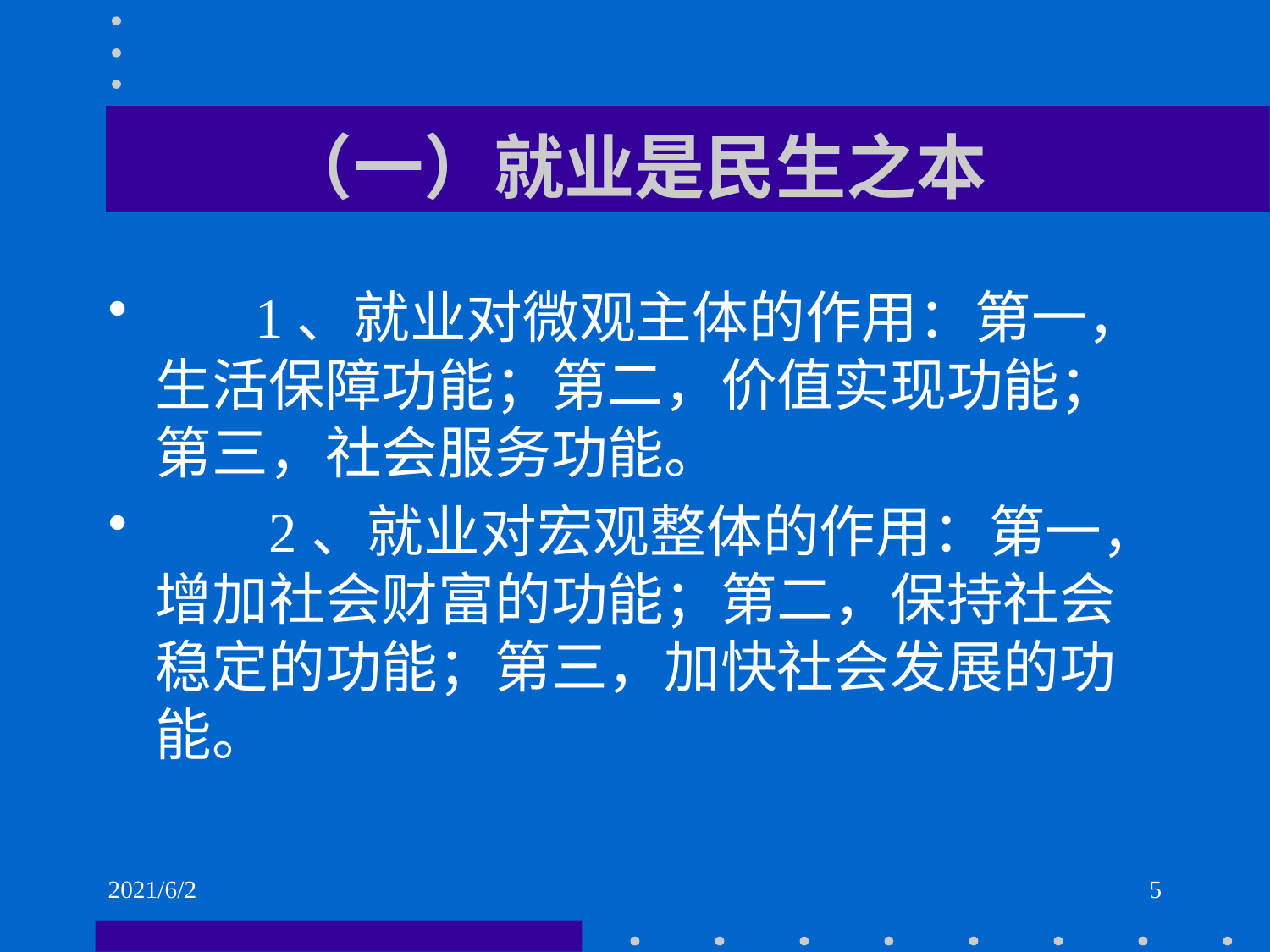

# （一）就业是民生之本
       1、就业对微观主体的作用：第一，生活保障功能；第二，价值实现功能；第三，社会服务功能。
        2、就业对宏观整体的作用：第一，增加社会财富的功能；第二，保持社会稳定的功能；第三，加快社会发展的功能。

2021/6/2
5